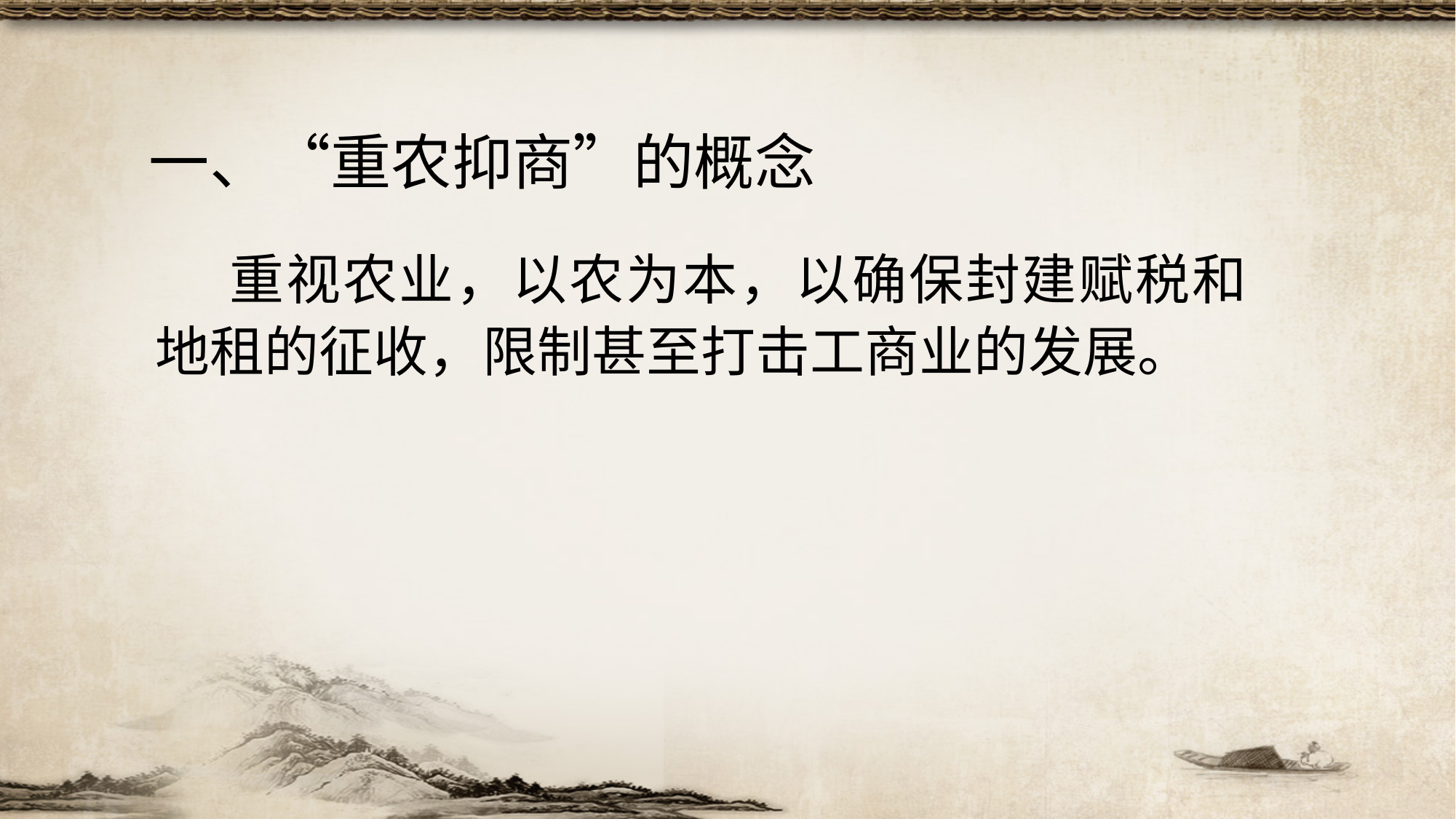

一、“重农抑商”的概念

重视农业，以农为本，以确保封建赋税和地租的征收，限制甚至打击工商业的发展。